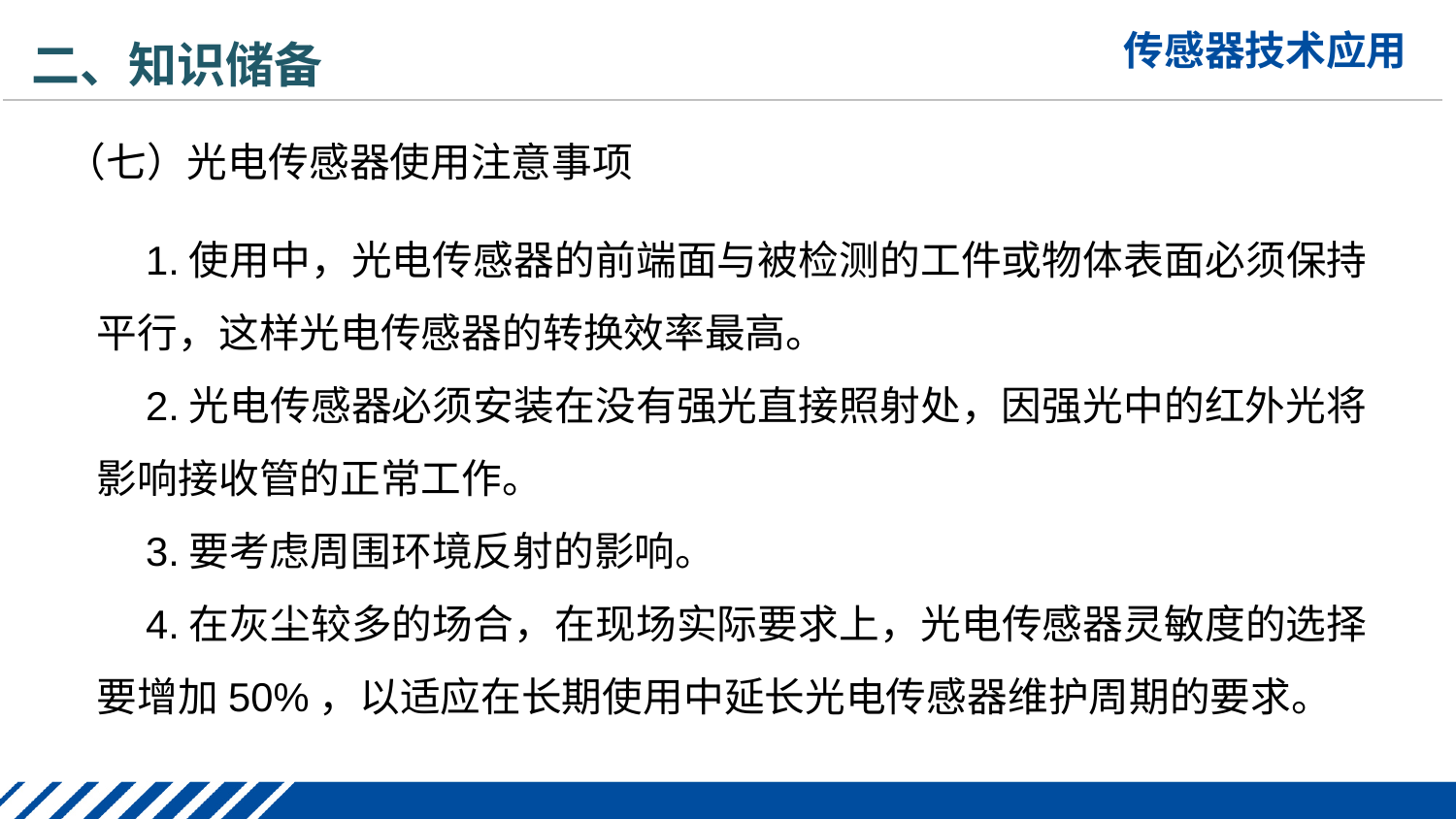

二、知识储备
（七）光电传感器使用注意事项
1.使用中，光电传感器的前端面与被检测的工件或物体表面必须保持平行，这样光电传感器的转换效率最高。
2.光电传感器必须安装在没有强光直接照射处，因强光中的红外光将影响接收管的正常工作。
3.要考虑周围环境反射的影响。
4.在灰尘较多的场合，在现场实际要求上，光电传感器灵敏度的选择要增加50%，以适应在长期使用中延长光电传感器维护周期的要求。